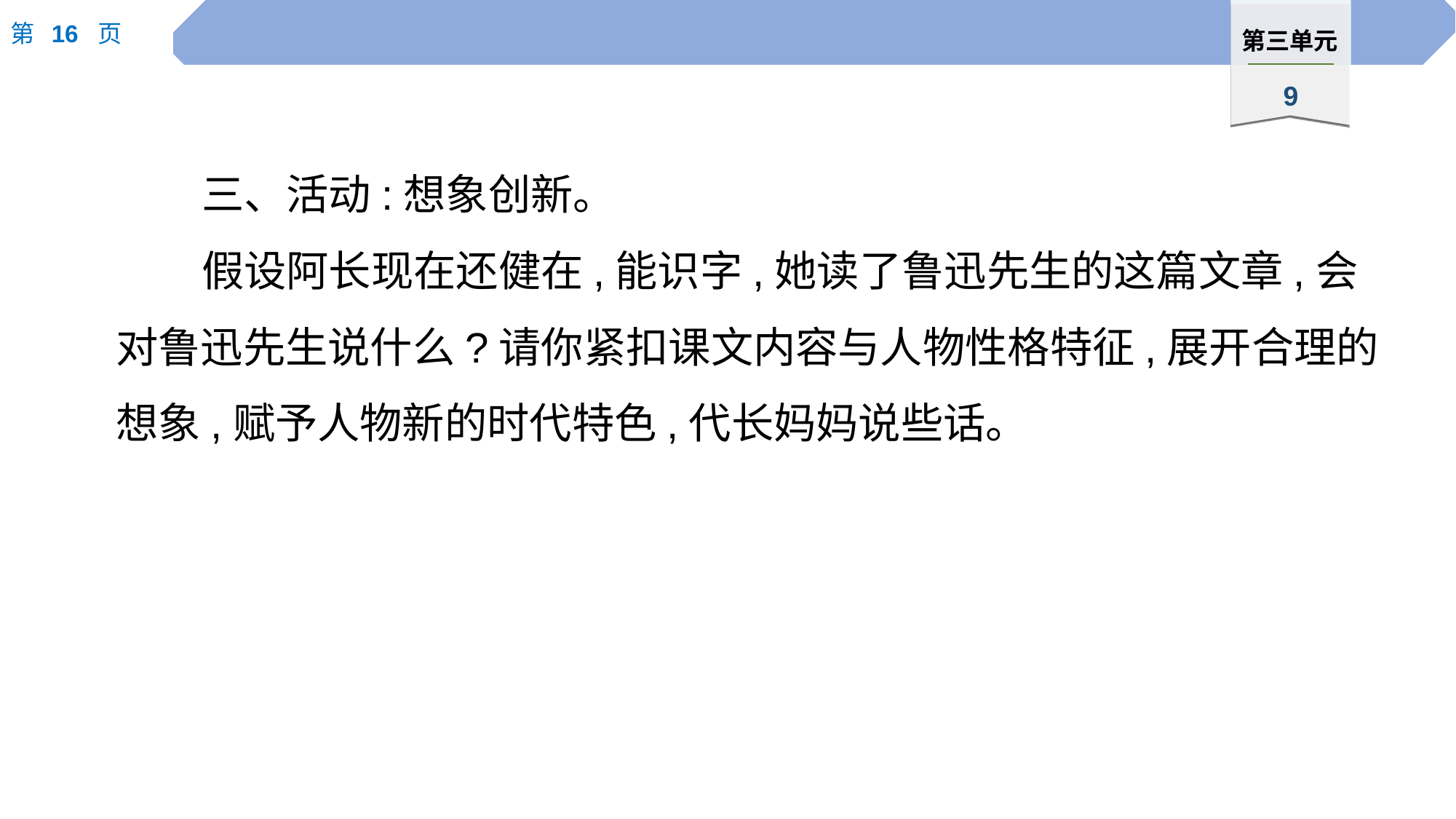

三、活动:想象创新。
假设阿长现在还健在,能识字,她读了鲁迅先生的这篇文章,会对鲁迅先生说什么?请你紧扣课文内容与人物性格特征,展开合理的想象,赋予人物新的时代特色,代长妈妈说些话。